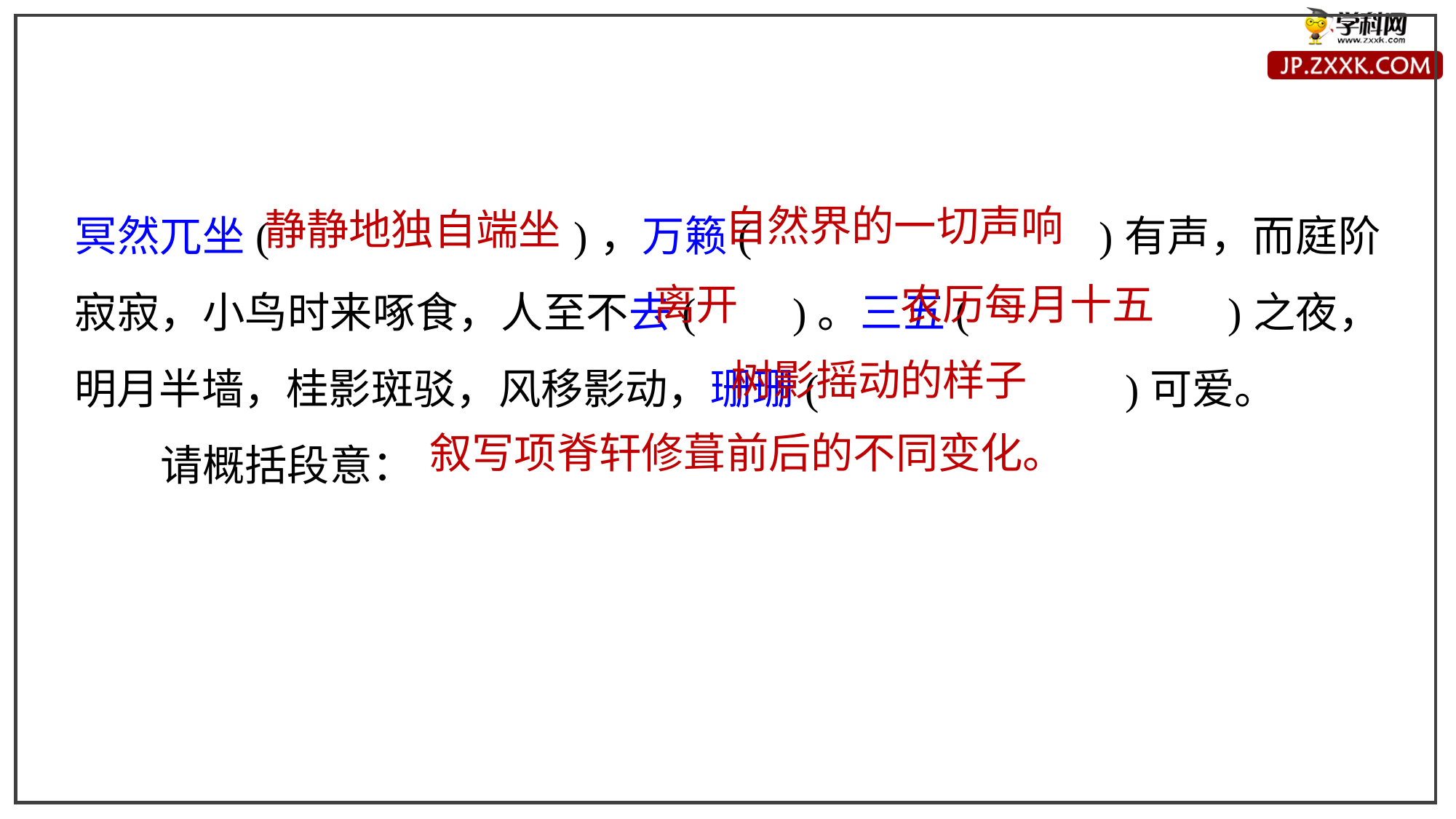

冥然兀坐(                            )，万籁(                                )有声，而庭阶寂寂，小鸟时来啄食，人至不去(         )。三五(                        )之夜，明月半墙，桂影斑驳，风移影动，珊珊(                             )可爱。
请概括段意：
自然界的一切声响
静静地独自端坐
离开
农历每月十五
树影摇动的样子
叙写项脊轩修葺前后的不同变化。